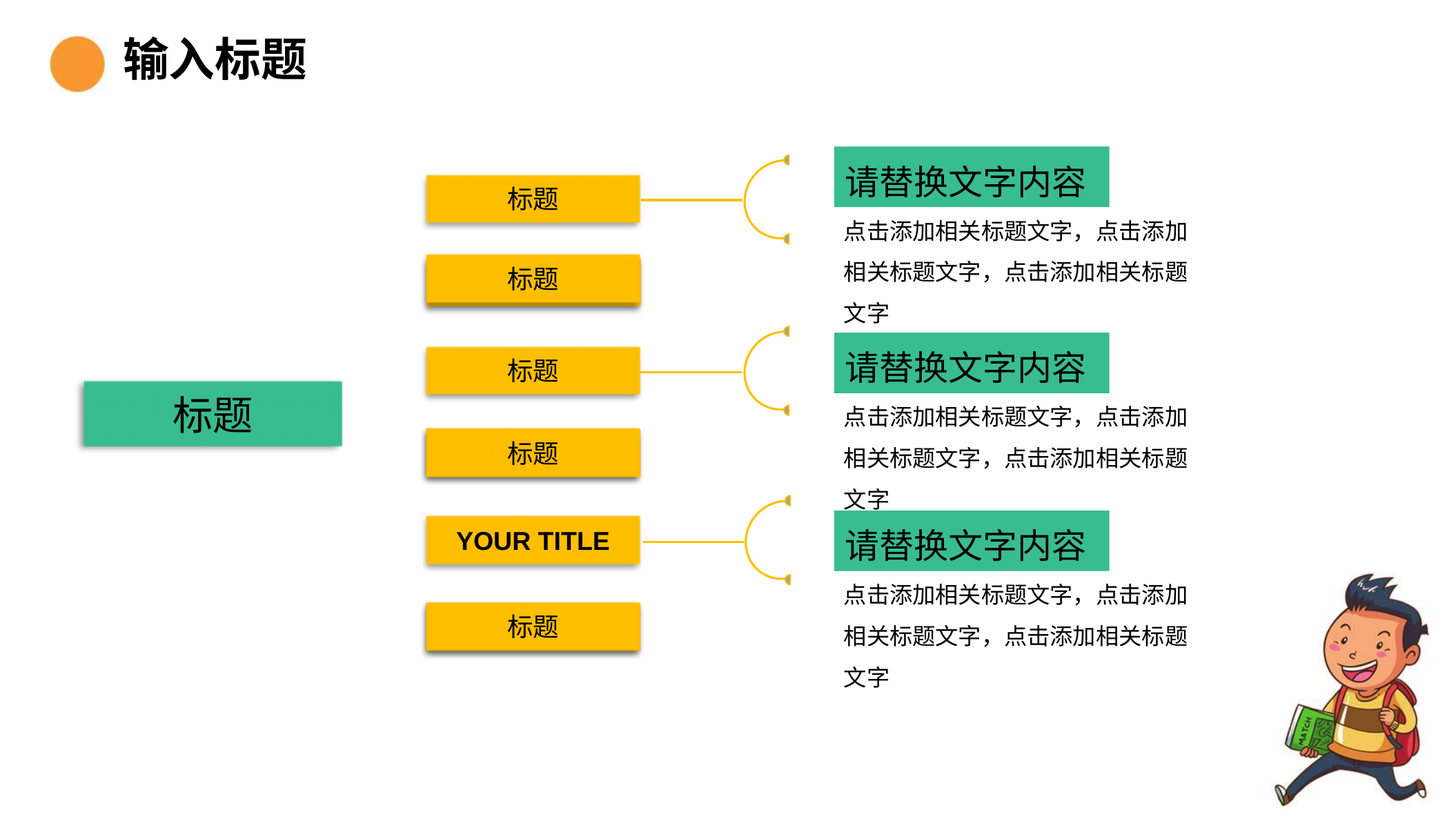

请替换文字内容

标题
标题

标题

标题
YOUR TITLE
标题

点击添加相关标题文字，点击添加相关标题文字，点击添加相关标题文字

请替换文字内容
标题
点击添加相关标题文字，点击添加相关标题文字，点击添加相关标题文字

请替换文字内容
点击添加相关标题文字，点击添加相关标题文字，点击添加相关标题文字